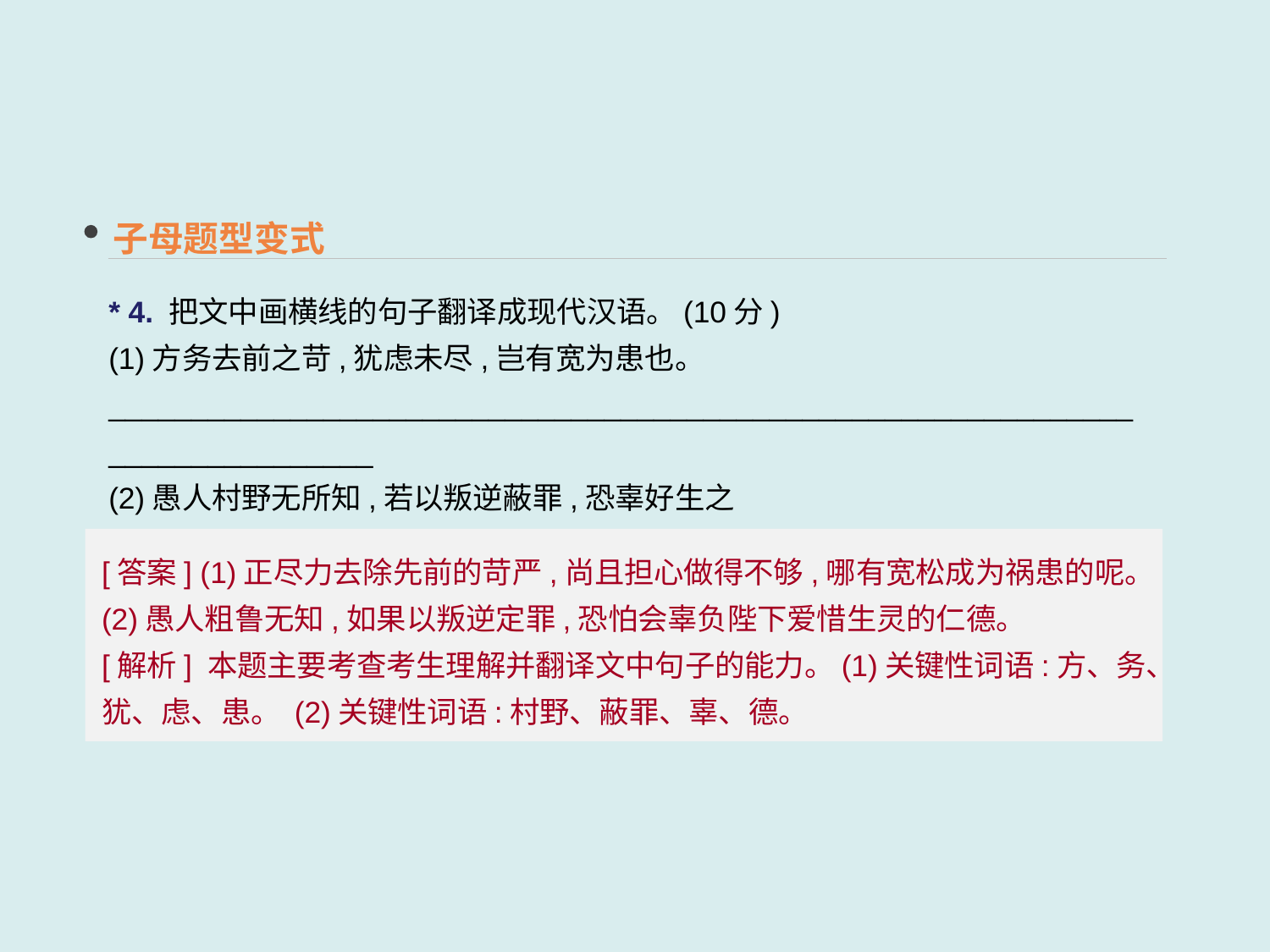

子母题型变式

* 4. 把文中画横线的句子翻译成现代汉语。(10分)
(1)方务去前之苛,犹虑未尽,岂有宽为患也。
______________________________________________________________________________
(2)愚人村野无所知,若以叛逆蔽罪,恐辜好生之德。______________________________________________________________________________

[答案] (1)正尽力去除先前的苛严,尚且担心做得不够,哪有宽松成为祸患的呢。
(2)愚人粗鲁无知,如果以叛逆定罪,恐怕会辜负陛下爱惜生灵的仁德。
[解析] 本题主要考查考生理解并翻译文中句子的能力。(1)关键性词语:方、务、犹、虑、患。 (2)关键性词语:村野、蔽罪、辜、德。